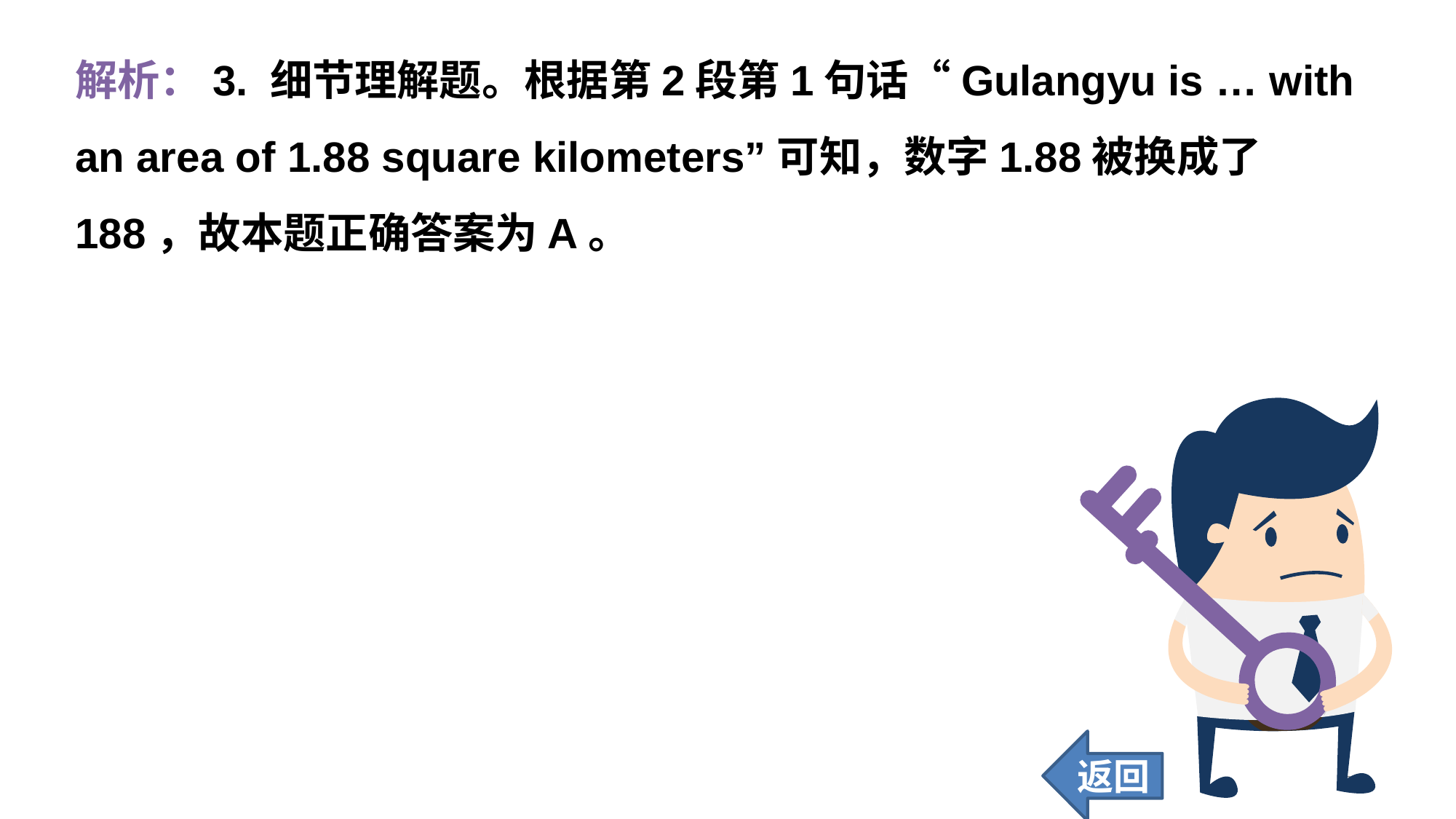

解析：3. 细节理解题。根据第2段第1句话“Gulangyu is … with an area of 1.88 square kilometers”可知，数字1.88被换成了188，故本题正确答案为A。

返回
294